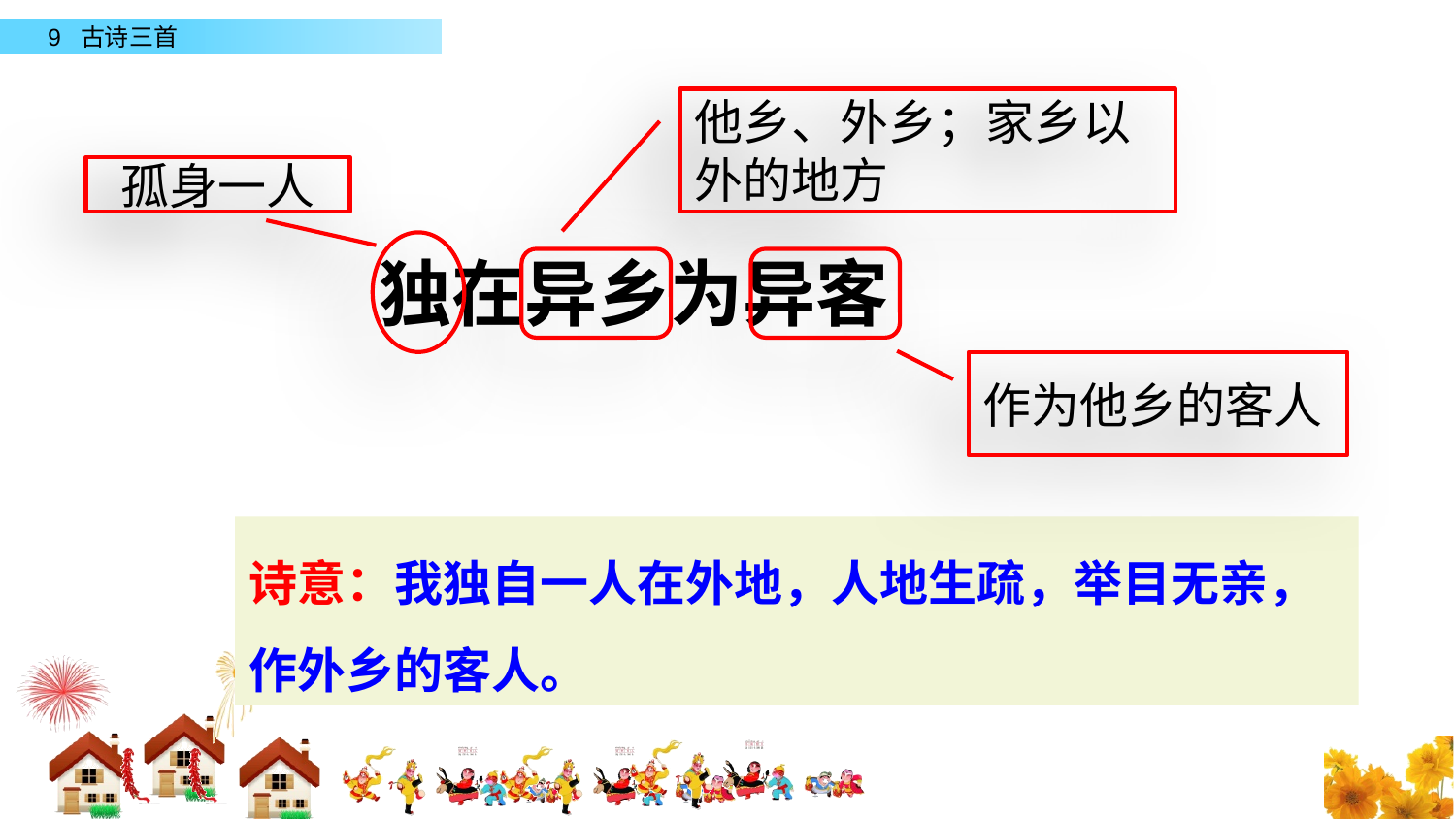

他乡、外乡；家乡以外的地方
孤身一人

独在异乡为异客

作为他乡的客人
诗意：我独自一人在外地，人地生疏，举目无亲，作外乡的客人。